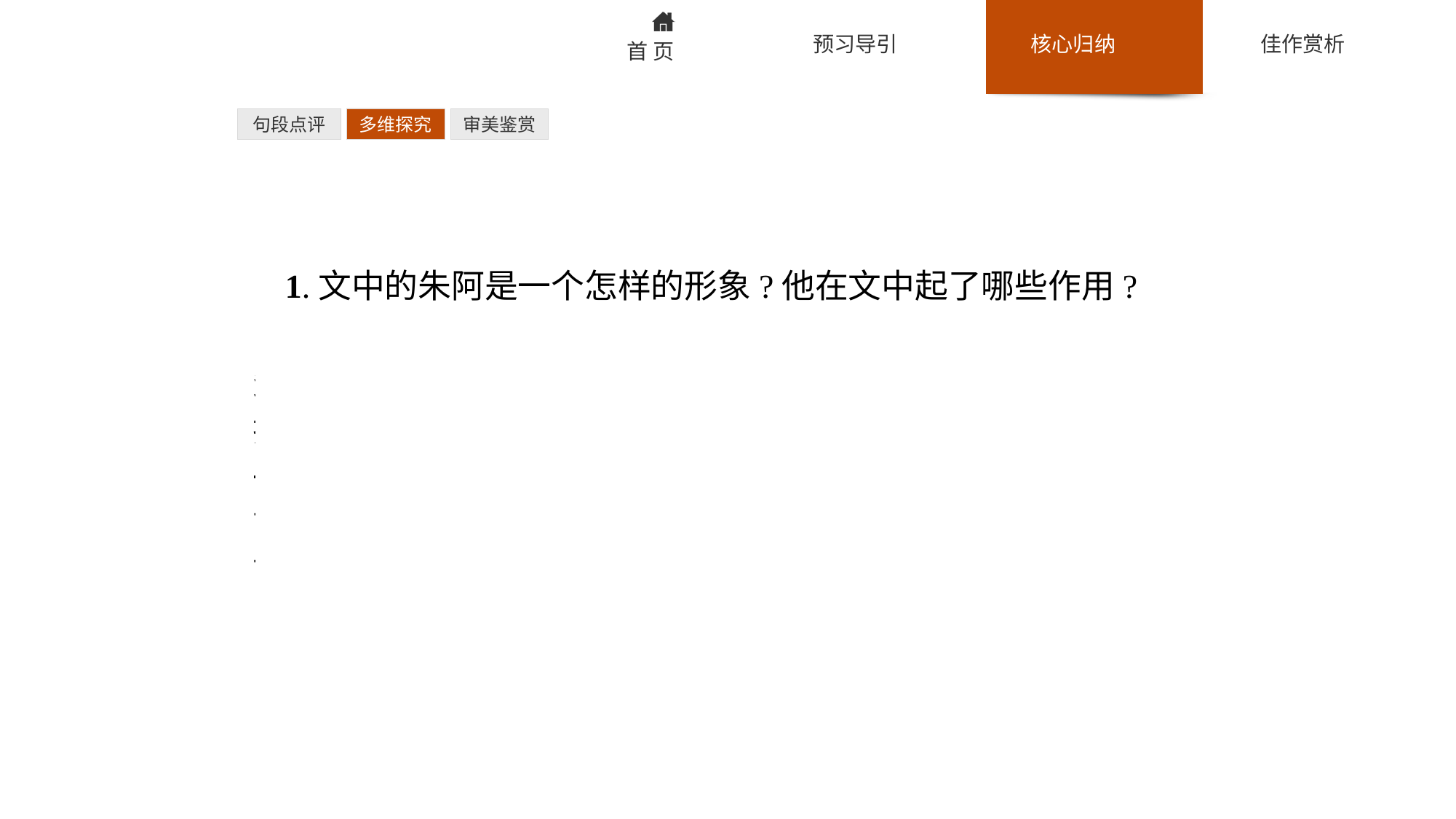

句段点评
多维探究
审美鉴赏
1.文中的朱阿是一个怎样的形象?他在文中起了哪些作用?
提示:从外貌来看,男主角朱阿是个近乎小丑的形象,他是一个劣等射手。他不是一个英雄,而是一个穿针引线的人物。是朱阿把一个德国兵间接引到“牲畜林”中来的(直接把他引来的,还一头牲畜:母牛“花大姐”),也是朱阿的拙劣射术,使得各种牲畜有与德国兵轮番接触的机会。小说结构的要点是“牲畜林”,而朱阿回村找牛等一系列情节则将其丰富为一个完整的结构。